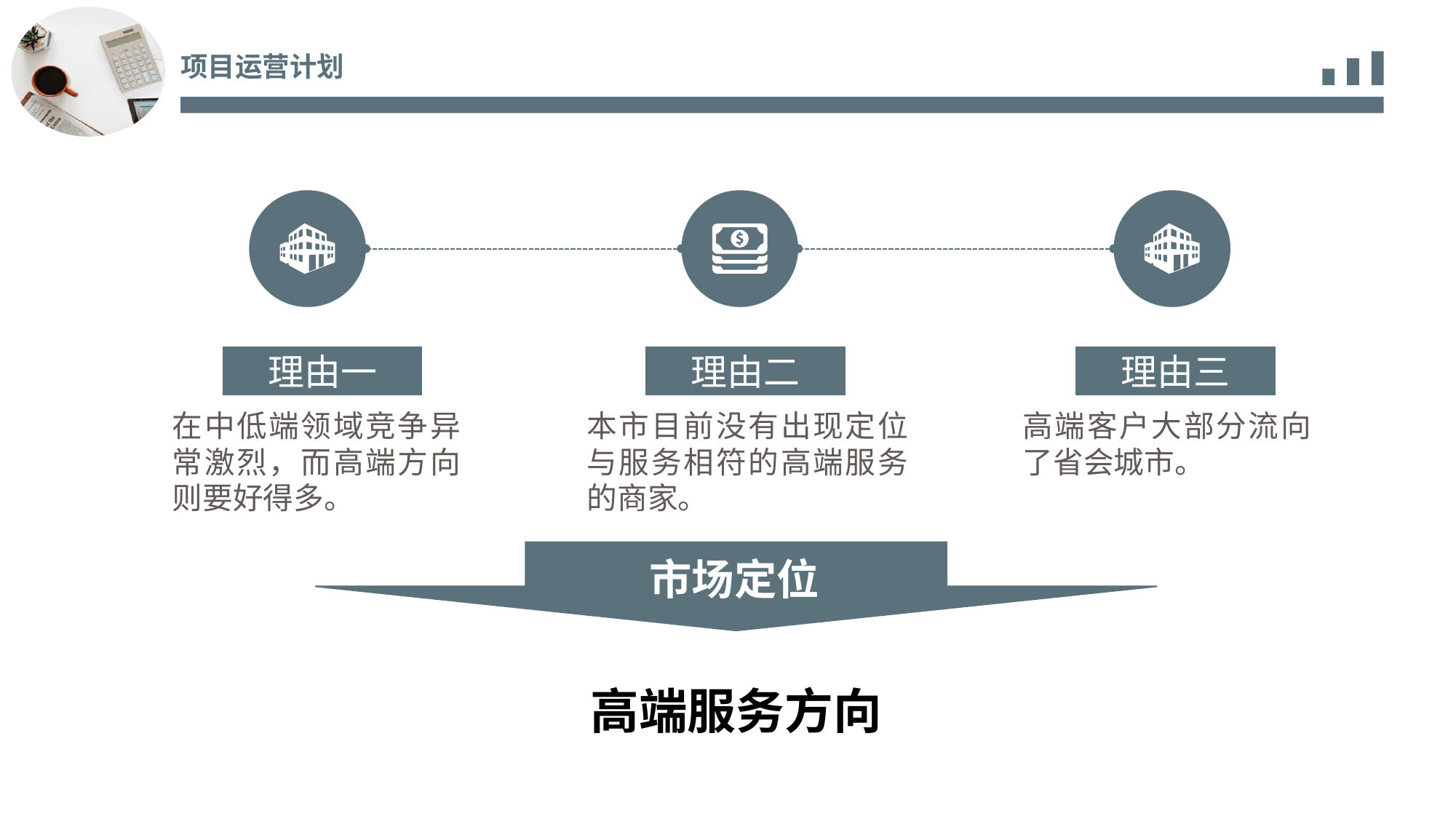

项目运营计划

理由一
在中低端领域竞争异常激烈，而高端方向则要好得多。
理由二
本市目前没有出现定位与服务相符的高端服务的商家。
理由三
高端客户大部分流向了省会城市。

市场定位
高端服务方向